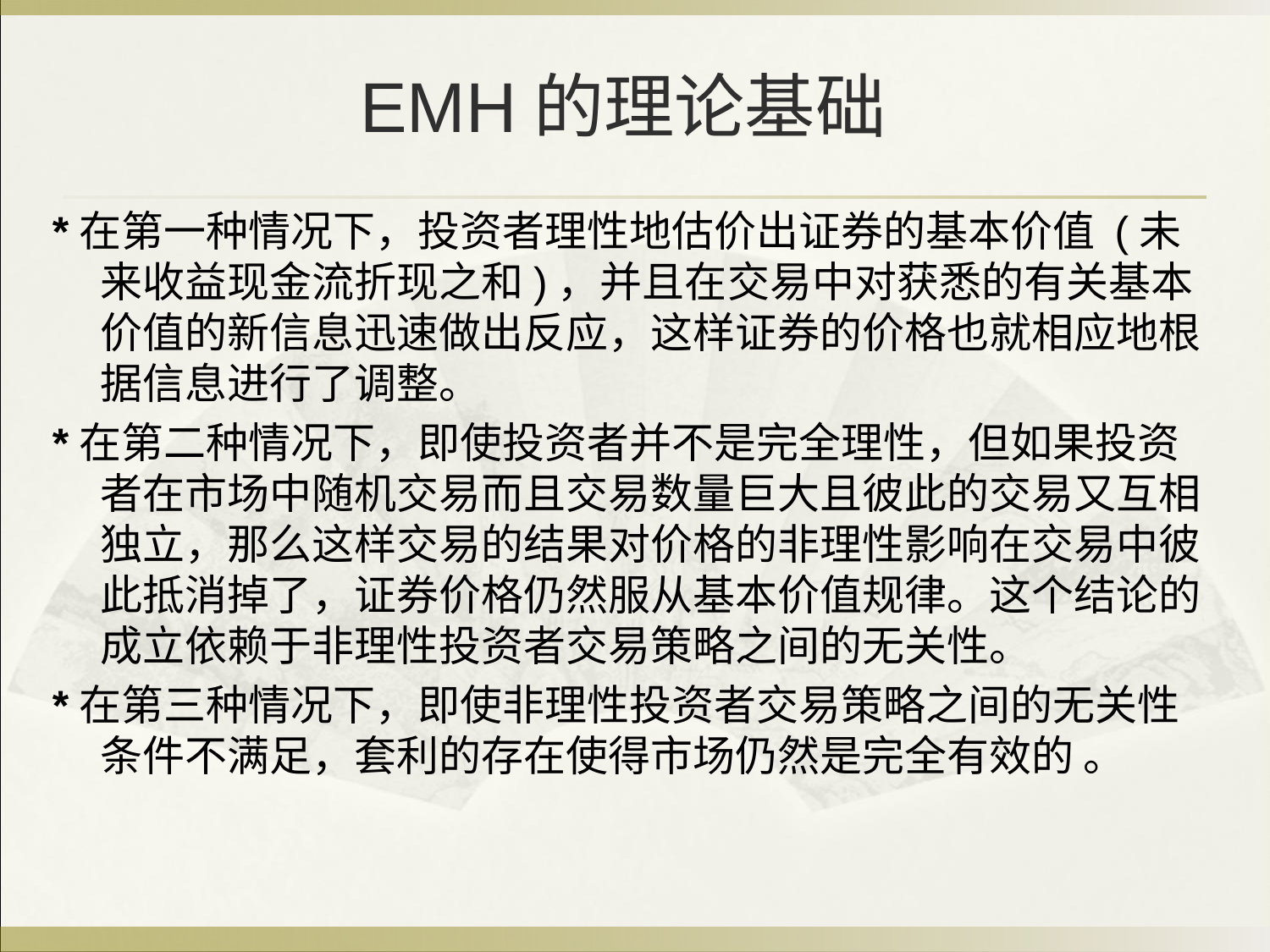

# EMH的理论基础
*在第一种情况下，投资者理性地估价出证券的基本价值 (未来收益现金流折现之和)，并且在交易中对获悉的有关基本价值的新信息迅速做出反应，这样证券的价格也就相应地根据信息进行了调整。
*在第二种情况下，即使投资者并不是完全理性，但如果投资者在市场中随机交易而且交易数量巨大且彼此的交易又互相独立，那么这样交易的结果对价格的非理性影响在交易中彼此抵消掉了，证券价格仍然服从基本价值规律。这个结论的成立依赖于非理性投资者交易策略之间的无关性。
*在第三种情况下，即使非理性投资者交易策略之间的无关性条件不满足，套利的存在使得市场仍然是完全有效的 。